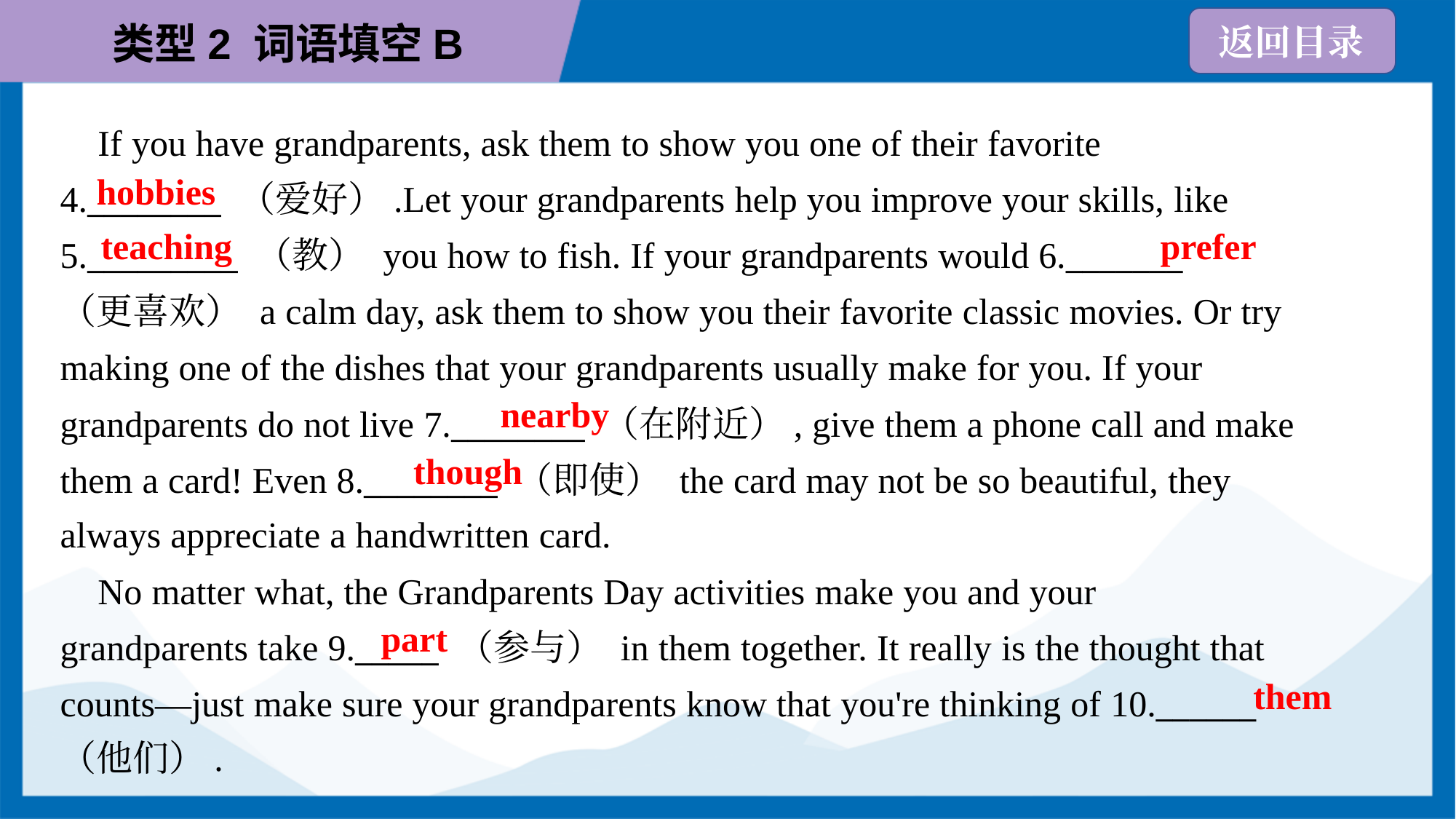

If you have grandparents, ask them to show you one of their favorite
4.________ （爱好）.Let your grandparents help you improve your skills, like
5._________ （教） you how to fish. If your grandparents would 6._______
（更喜欢） a calm day, ask them to show you their favorite classic movies. Or try
making one of the dishes that your grandparents usually make for you. If your
grandparents do not live 7.________ （在附近）, give them a phone call and make
them a card! Even 8.________ （即使） the card may not be so beautiful, they
always appreciate a handwritten card.
hobbies
teaching
prefer
nearby
though
    No matter what, the Grandparents Day activities make you and your
grandparents take 9._____ （参与） in them together. It really is the thought that
counts—just make sure your grandparents know that you're thinking of 10.______
（他们）.
part
them